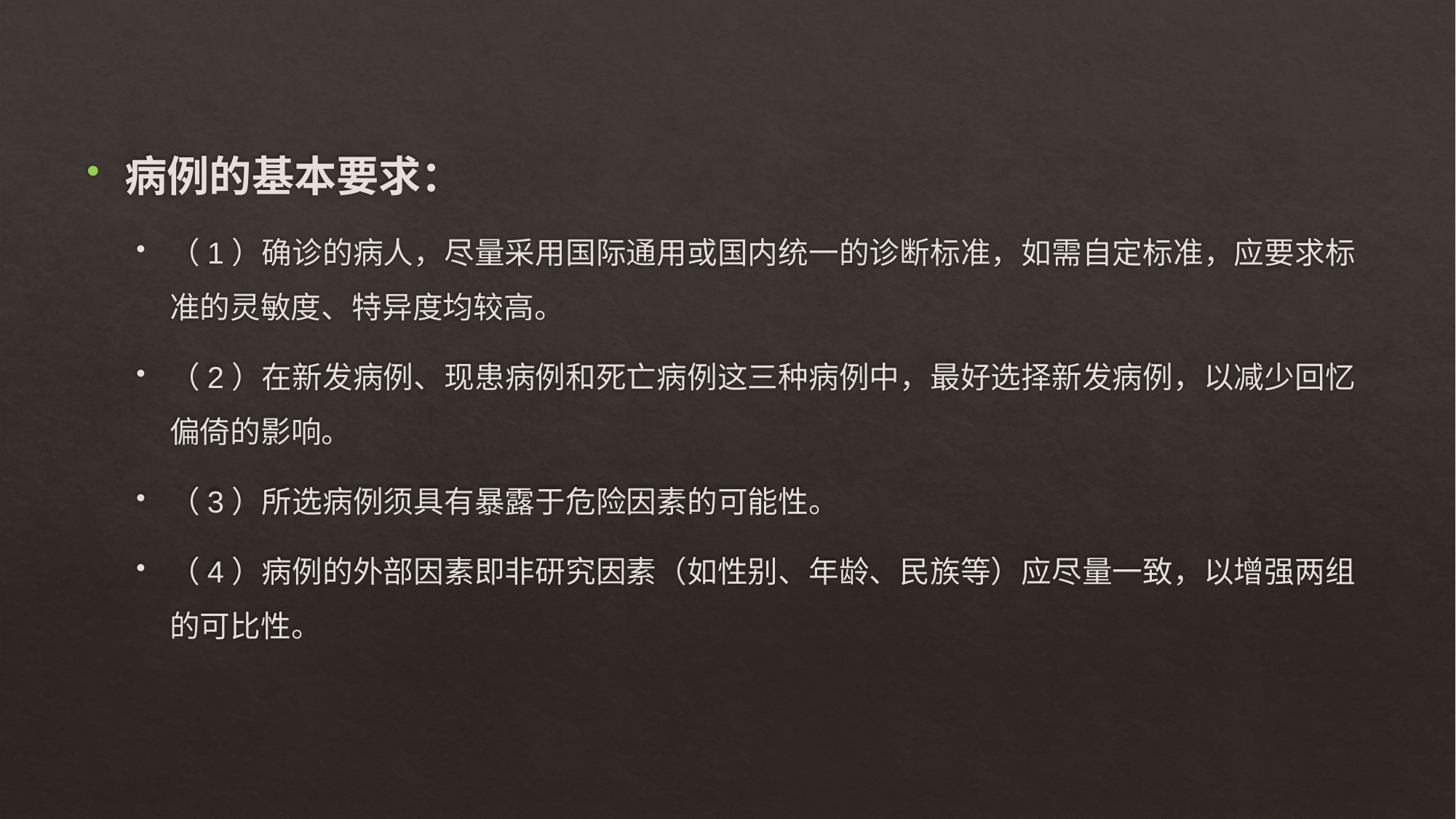

#
病例的基本要求：
（1）确诊的病人，尽量采用国际通用或国内统一的诊断标准，如需自定标准，应要求标准的灵敏度、特异度均较高。
（2）在新发病例、现患病例和死亡病例这三种病例中，最好选择新发病例，以减少回忆偏倚的影响。
（3）所选病例须具有暴露于危险因素的可能性。
（4）病例的外部因素即非研究因素（如性别、年龄、民族等）应尽量一致，以增强两组的可比性。